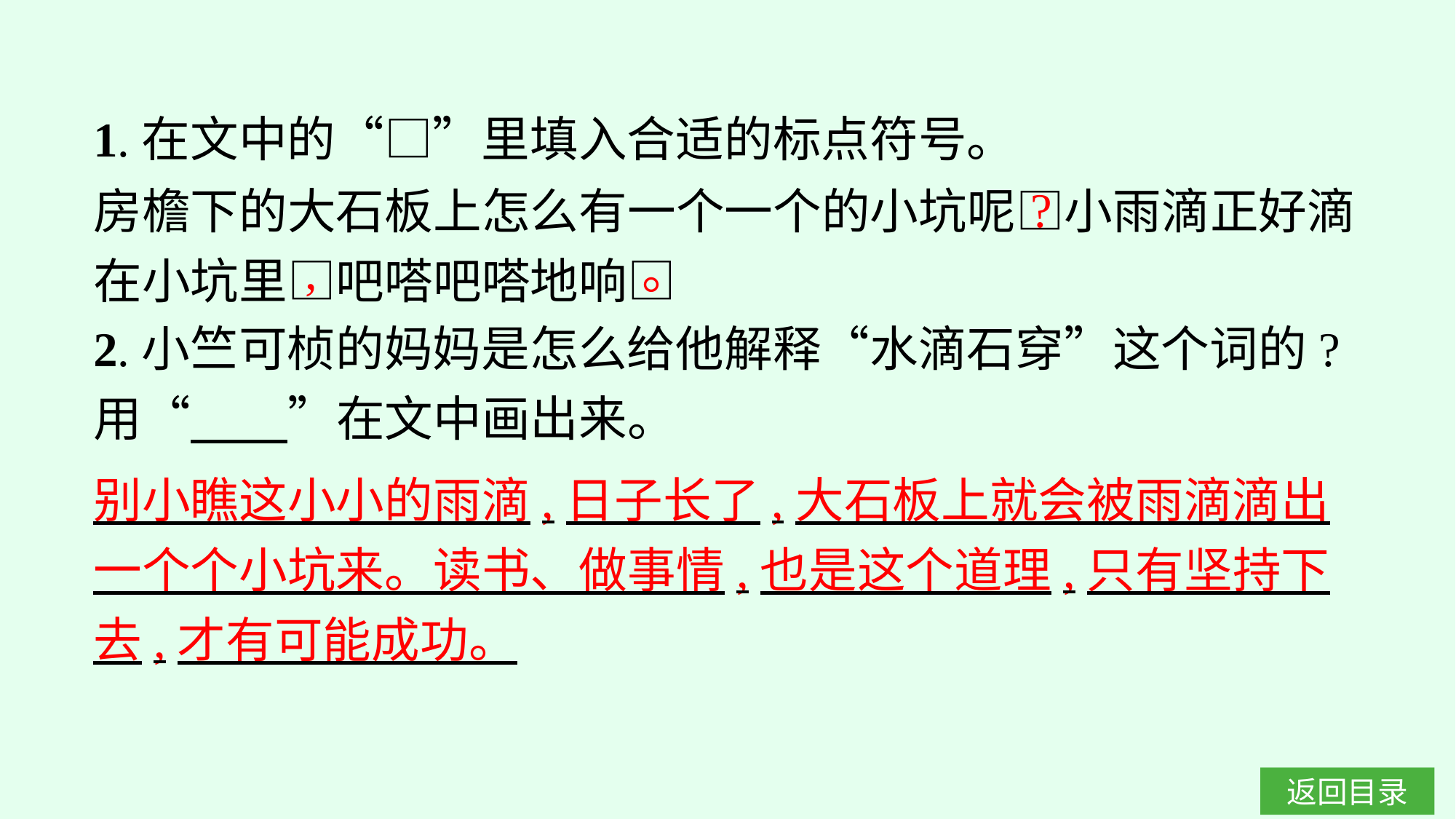

1.在文中的“□”里填入合适的标点符号。

2.小竺可桢的妈妈是怎么给他解释“水滴石穿”这个词的?用“　　”在文中画出来。
?
房檐下的大石板上怎么有一个一个的小坑呢□小雨滴正好滴在小坑里□吧嗒吧嗒地响□
。
,
别小瞧这小小的雨滴,日子长了,大石板上就会被雨滴滴出一个个小坑来。读书、做事情,也是这个道理,只有坚持下去,才有可能成功。